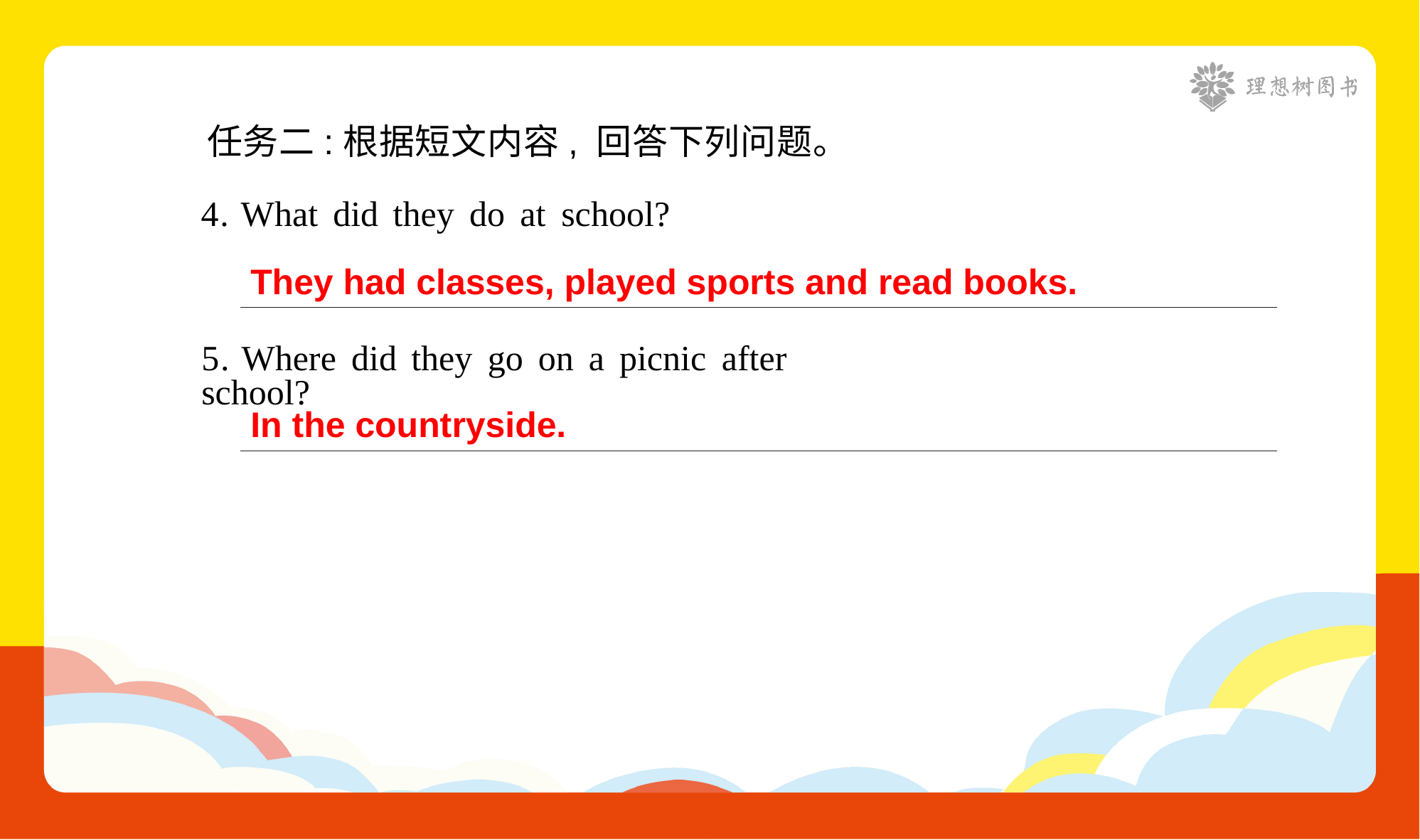

任务二:根据短文内容, 回答下列问题。

4. What did they do at school?
They had classes, played sports and read books.

5. Where did they go on a picnic after school?
In the countryside.